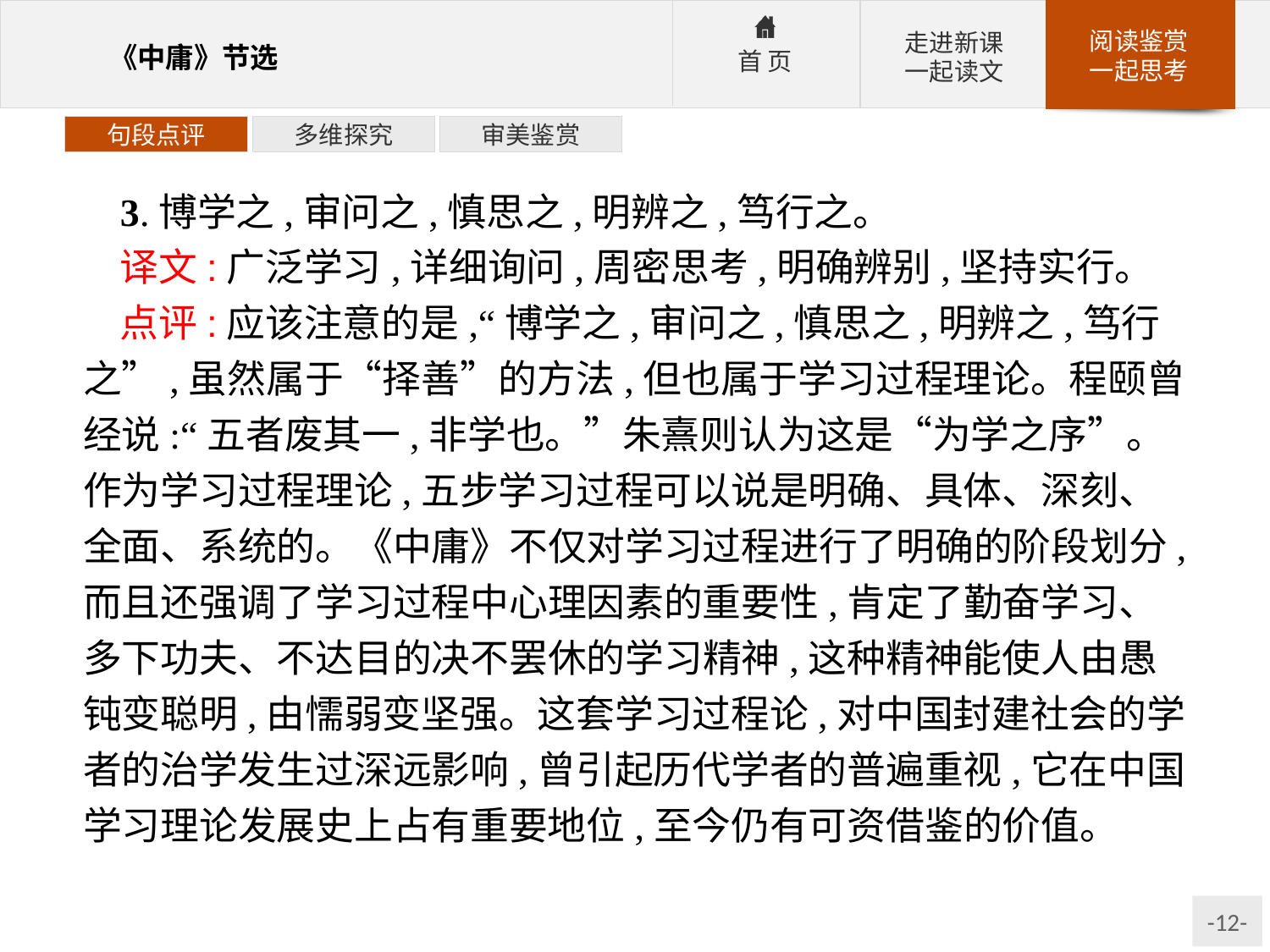

句段点评
多维探究
审美鉴赏
3.博学之,审问之,慎思之,明辨之,笃行之。
译文:广泛学习,详细询问,周密思考,明确辨别,坚持实行。
点评:应该注意的是,“博学之,审问之,慎思之,明辨之,笃行之”,虽然属于“择善”的方法,但也属于学习过程理论。程颐曾经说:“五者废其一,非学也。”朱熹则认为这是“为学之序”。作为学习过程理论,五步学习过程可以说是明确、具体、深刻、全面、系统的。《中庸》不仅对学习过程进行了明确的阶段划分,而且还强调了学习过程中心理因素的重要性,肯定了勤奋学习、多下功夫、不达目的决不罢休的学习精神,这种精神能使人由愚钝变聪明,由懦弱变坚强。这套学习过程论,对中国封建社会的学者的治学发生过深远影响,曾引起历代学者的普遍重视,它在中国学习理论发展史上占有重要地位,至今仍有可资借鉴的价值。